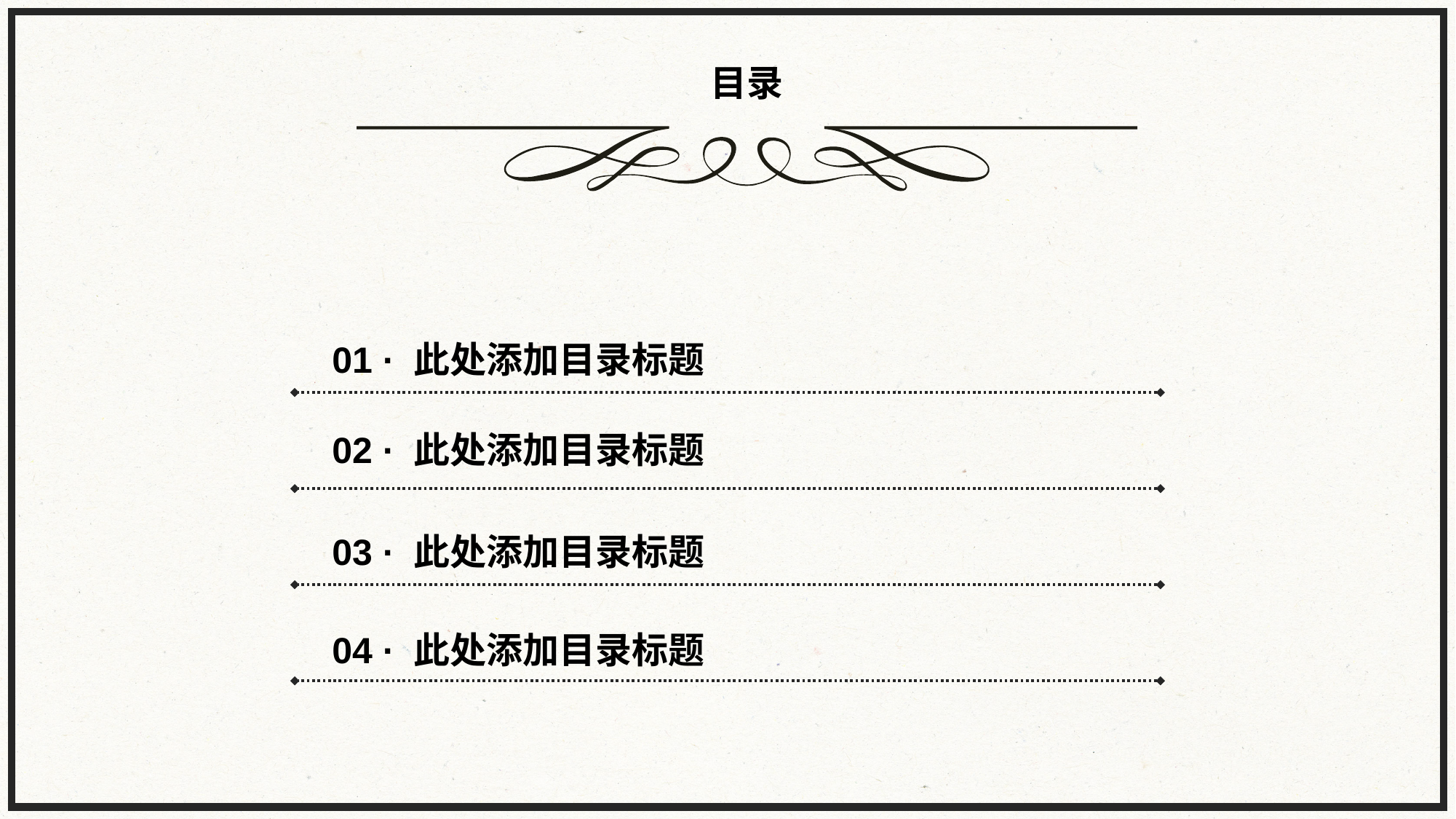

目录

01 · 此处添加目录标题
02 · 此处添加目录标题
03 · 此处添加目录标题
04 · 此处添加目录标题